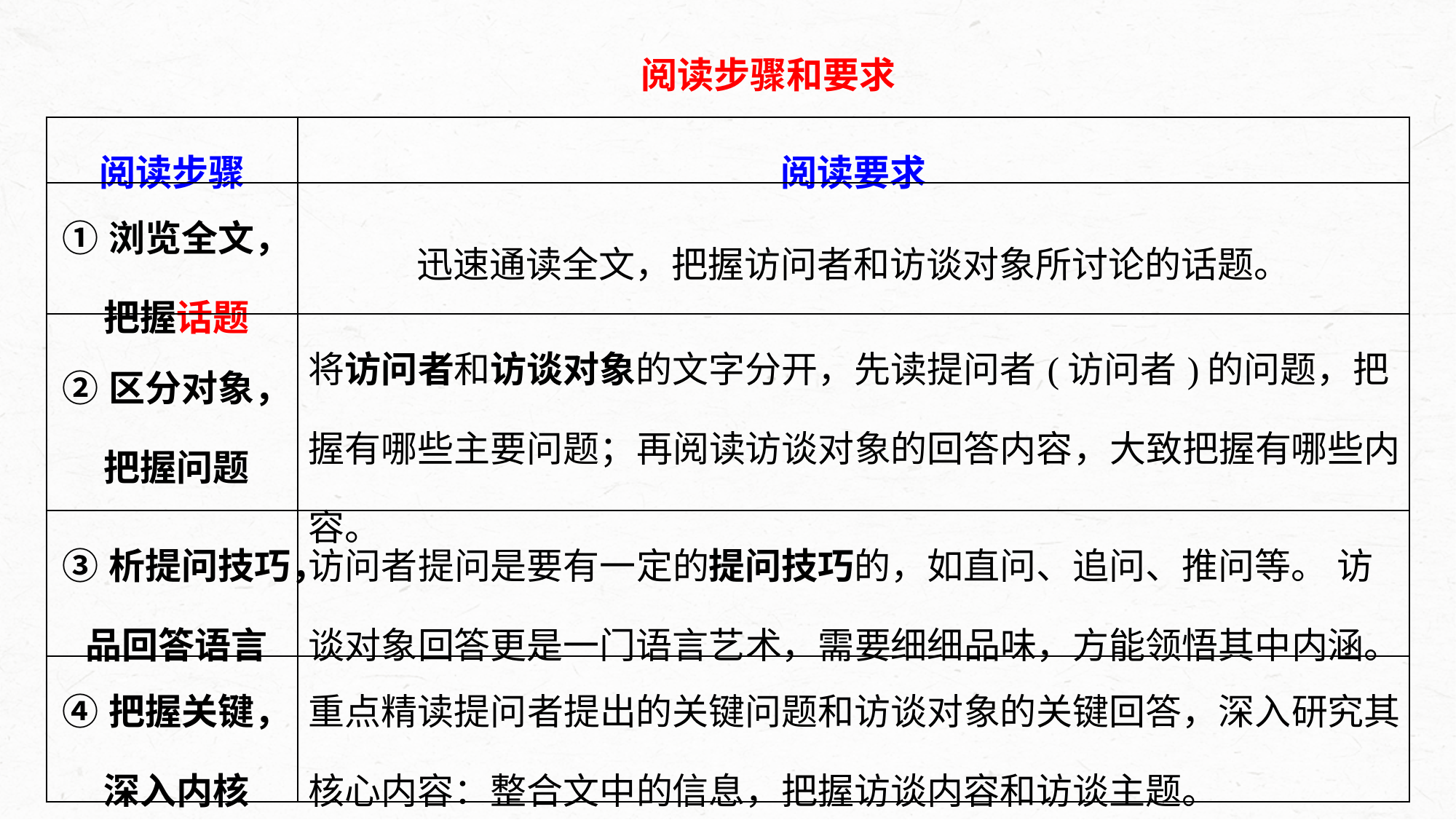

阅读步骤和要求
| 阅读步骤 | 阅读要求 |
| --- | --- |
| ①浏览全文，把握话题 | 迅速通读全文，把握访问者和访谈对象所讨论的话题。 |
| ②区分对象，把握问题 | 将访问者和访谈对象的文字分开，先读提问者(访问者)的问题，把握有哪些主要问题；再阅读访谈对象的回答内容，大致把握有哪些内容。 |
| ③析提问技巧，品回答语言 | 访问者提问是要有一定的提问技巧的，如直问、追问、推问等。 访谈对象回答更是一门语言艺术，需要细细品味，方能领悟其中内涵。 |
| ④把握关键，深入内核 | 重点精读提问者提出的关键问题和访谈对象的关键回答，深入研究其核心内容：整合文中的信息，把握访谈内容和访谈主题。 |